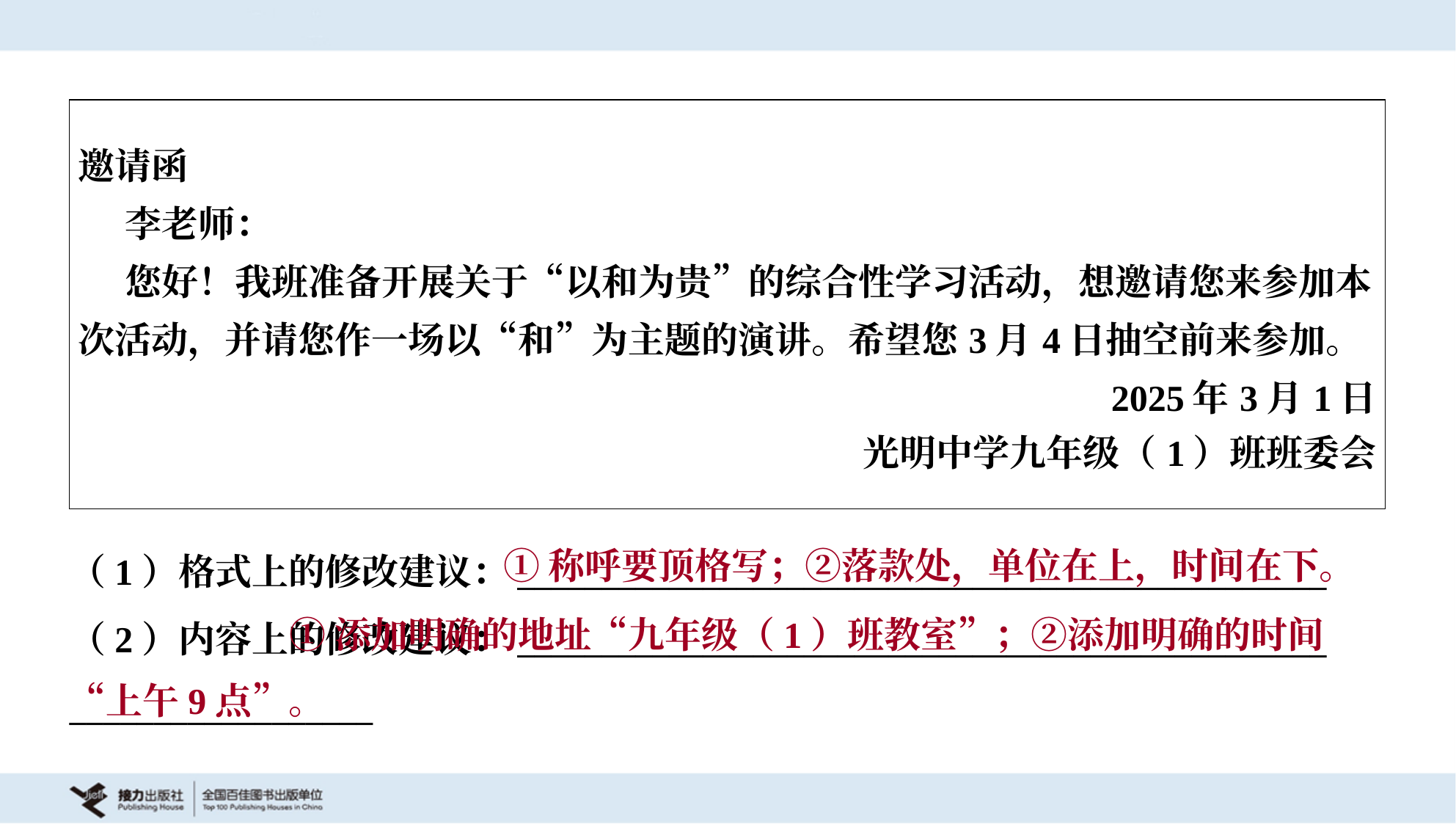

| 邀请函 李老师： 您好！我班准备开展关于“以和为贵”的综合性学习活动，想邀请您来参加本 次活动，并请您作一场以“和”为主题的演讲。希望您3月4日抽空前来参加。 2025年3月1日 光明中学九年级（1）班班委会 |
| --- |
①称呼要顶格写；②落款处，单位在上，时间在下。
（1）格式上的修改建议：________________________________________________
（2）内容上的修改建议：________________________________________________
__________________
                        ①添加明确的地址“九年级（1）班教室”；②添加明确的时间“上午9点”。